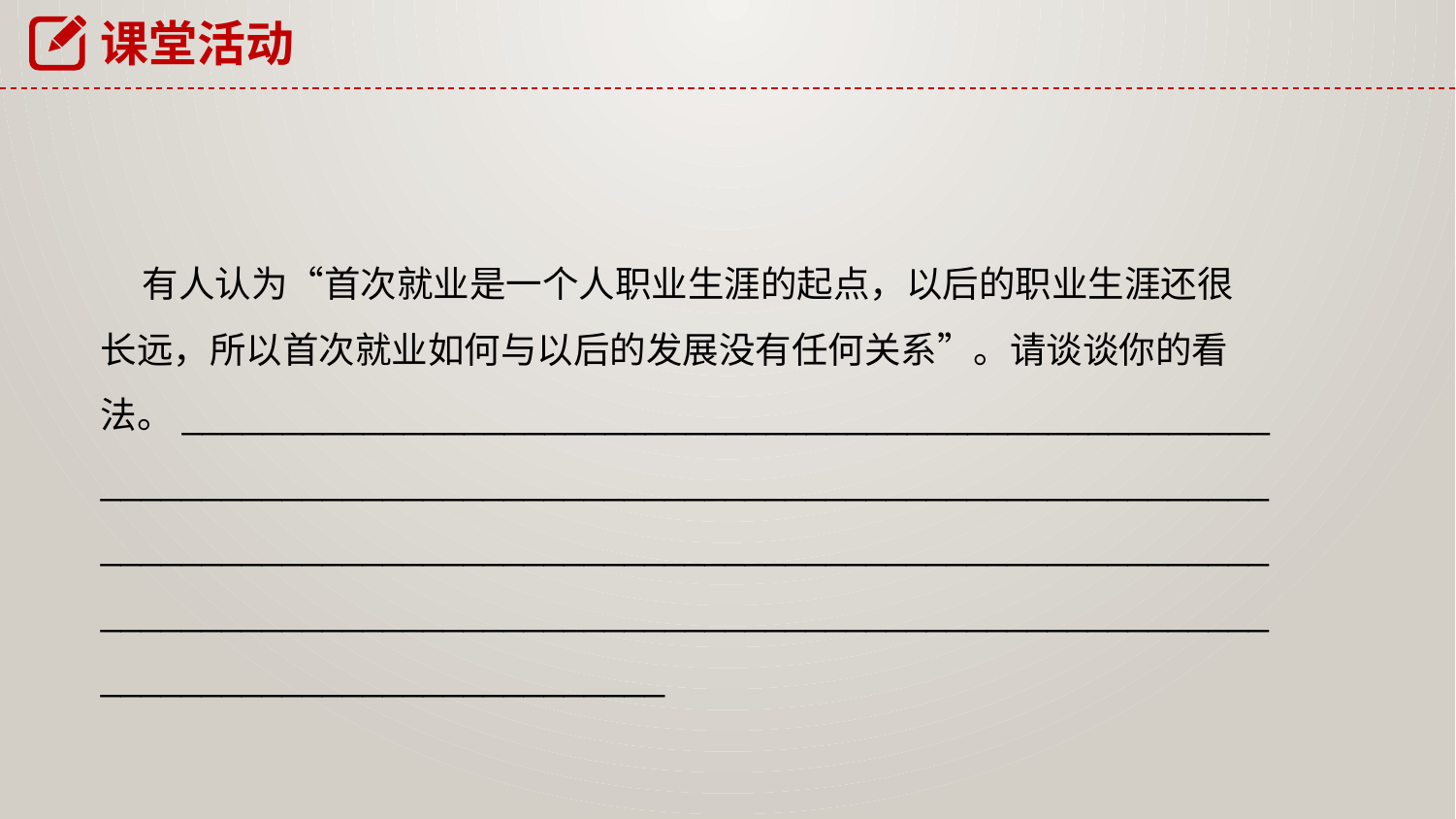

课堂活动

    有人认为“首次就业是一个人职业生涯的起点，以后的职业生涯还很长远，所以首次就业如何与以后的发展没有任何关系”。请谈谈你的看法。________________________________________________________________________________________________________________________________________________________________________________________________________________________________________________________________
39